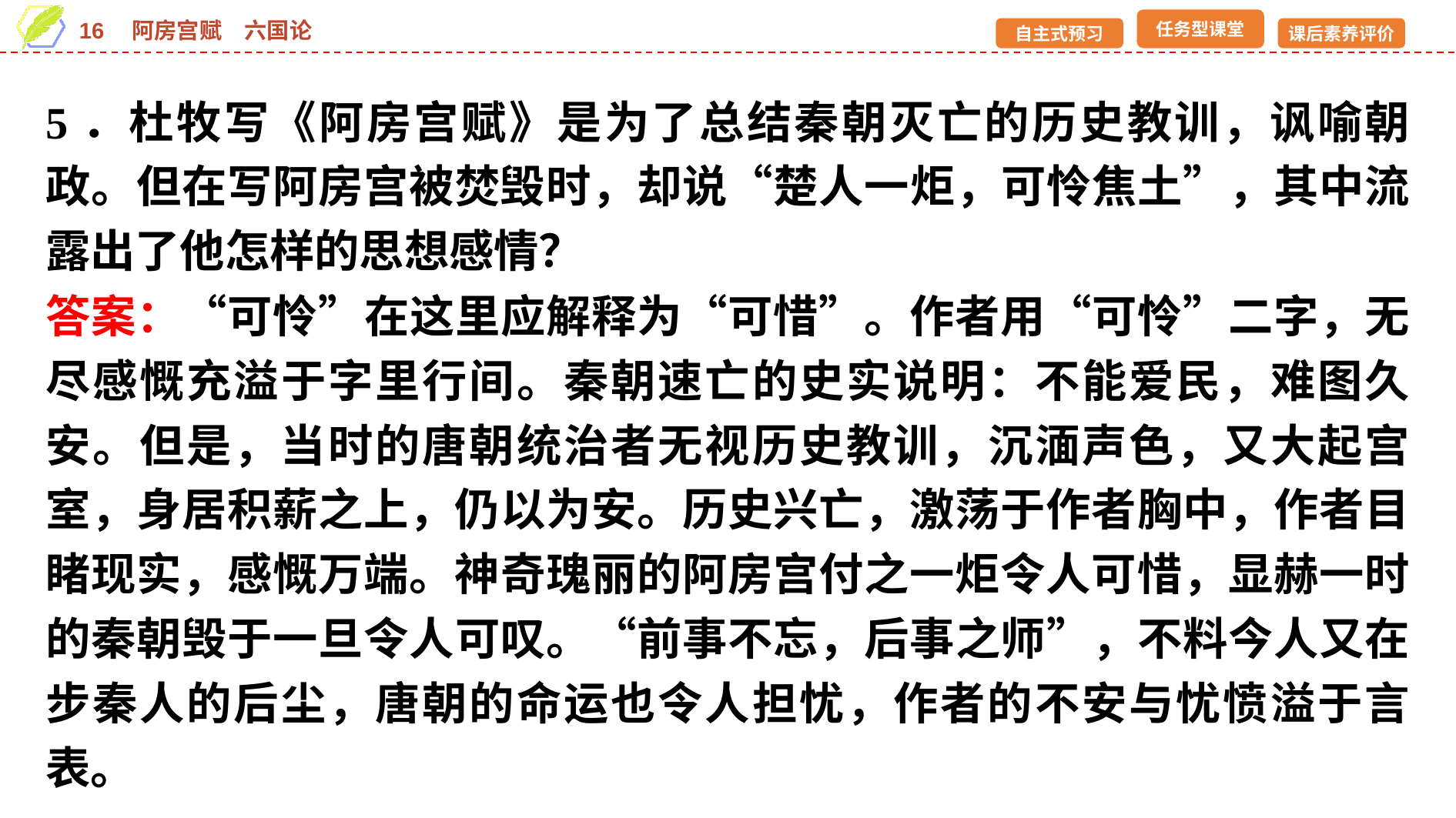

5．杜牧写《阿房宫赋》是为了总结秦朝灭亡的历史教训，讽喻朝政。但在写阿房宫被焚毁时，却说“楚人一炬，可怜焦土”，其中流露出了他怎样的思想感情？
答案：“可怜”在这里应解释为“可惜”。作者用“可怜”二字，无尽感慨充溢于字里行间。秦朝速亡的史实说明：不能爱民，难图久安。但是，当时的唐朝统治者无视历史教训，沉湎声色，又大起宫室，身居积薪之上，仍以为安。历史兴亡，激荡于作者胸中，作者目睹现实，感慨万端。神奇瑰丽的阿房宫付之一炬令人可惜，显赫一时的秦朝毁于一旦令人可叹。“前事不忘，后事之师”，不料今人又在步秦人的后尘，唐朝的命运也令人担忧，作者的不安与忧愤溢于言表。